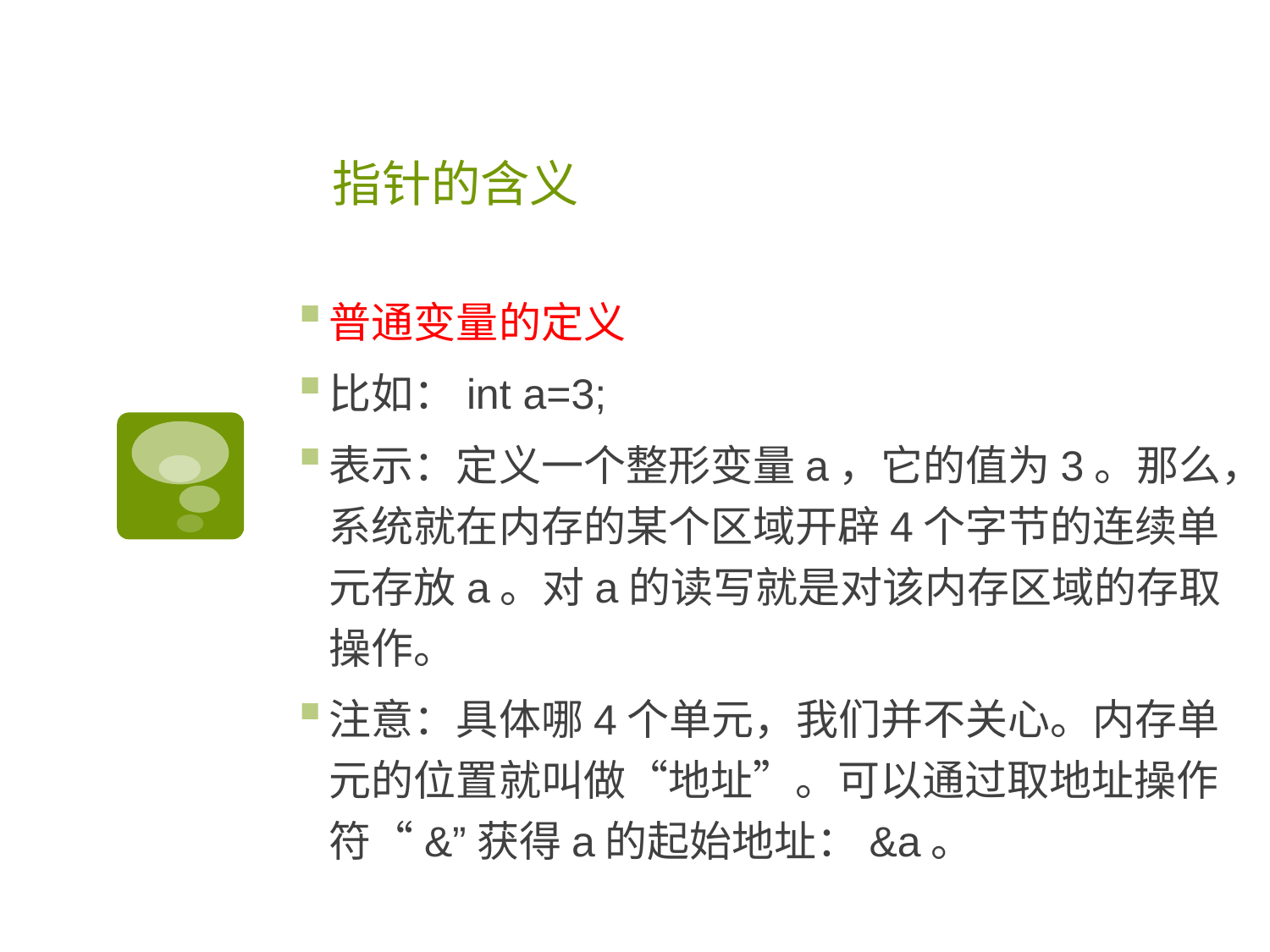

# 指针的含义
普通变量的定义
比如：int a=3;
表示：定义一个整形变量a，它的值为3。那么，系统就在内存的某个区域开辟4个字节的连续单元存放a。对a的读写就是对该内存区域的存取操作。
注意：具体哪4个单元，我们并不关心。内存单元的位置就叫做“地址”。可以通过取地址操作符“&”获得a的起始地址：&a。